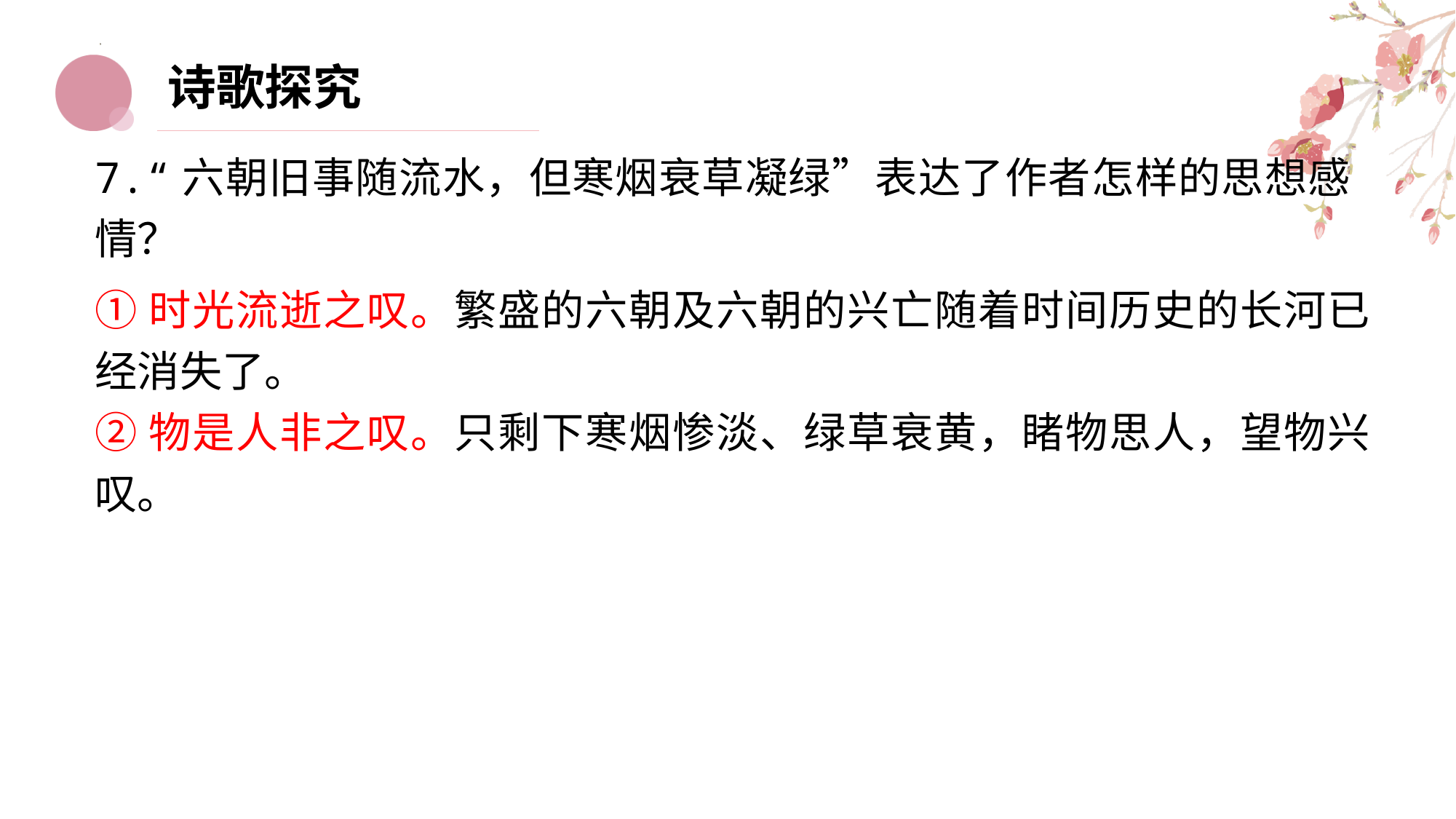

诗歌探究
7.“六朝旧事随流水，但寒烟衰草凝绿”表达了作者怎样的思想感情？
①时光流逝之叹。繁盛的六朝及六朝的兴亡随着时间历史的长河已经消失了。
②物是人非之叹。只剩下寒烟惨淡、绿草衰黄，睹物思人，望物兴叹。